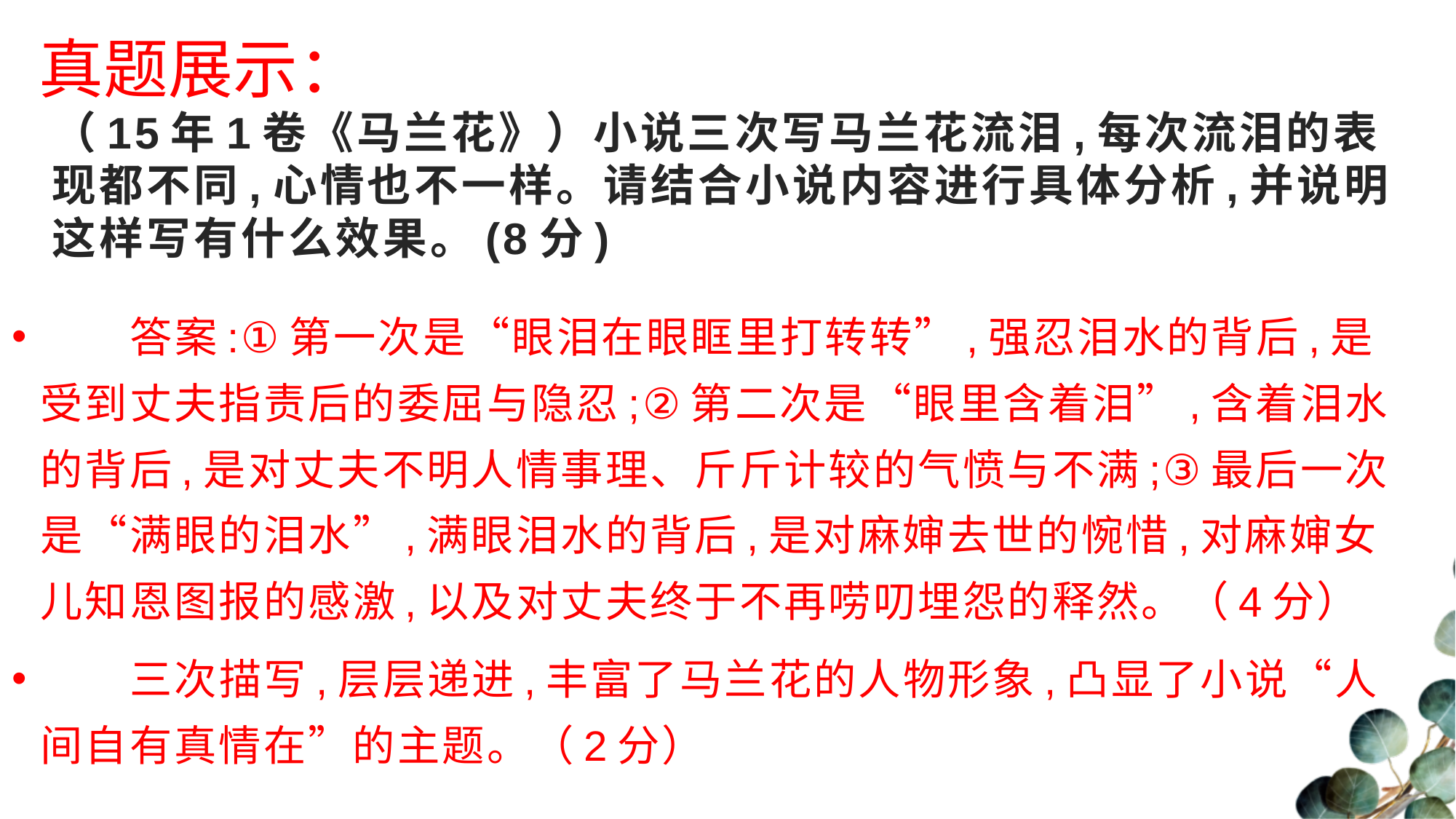

真题展示：
# （15年1卷《马兰花》）小说三次写马兰花流泪,每次流泪的表现都不同,心情也不一样。请结合小说内容进行具体分析,并说明这样写有什么效果。(8分)
       答案:①第一次是“眼泪在眼眶里打转转”,强忍泪水的背后,是受到丈夫指责后的委屈与隐忍;②第二次是“眼里含着泪”,含着泪水的背后,是对丈夫不明人情事理、斤斤计较的气愤与不满;③最后一次是“满眼的泪水”,满眼泪水的背后,是对麻婶去世的惋惜,对麻婶女儿知恩图报的感激,以及对丈夫终于不再唠叨埋怨的释然。（4分）
       三次描写,层层递进,丰富了马兰花的人物形象,凸显了小说“人间自有真情在”的主题。（2分）